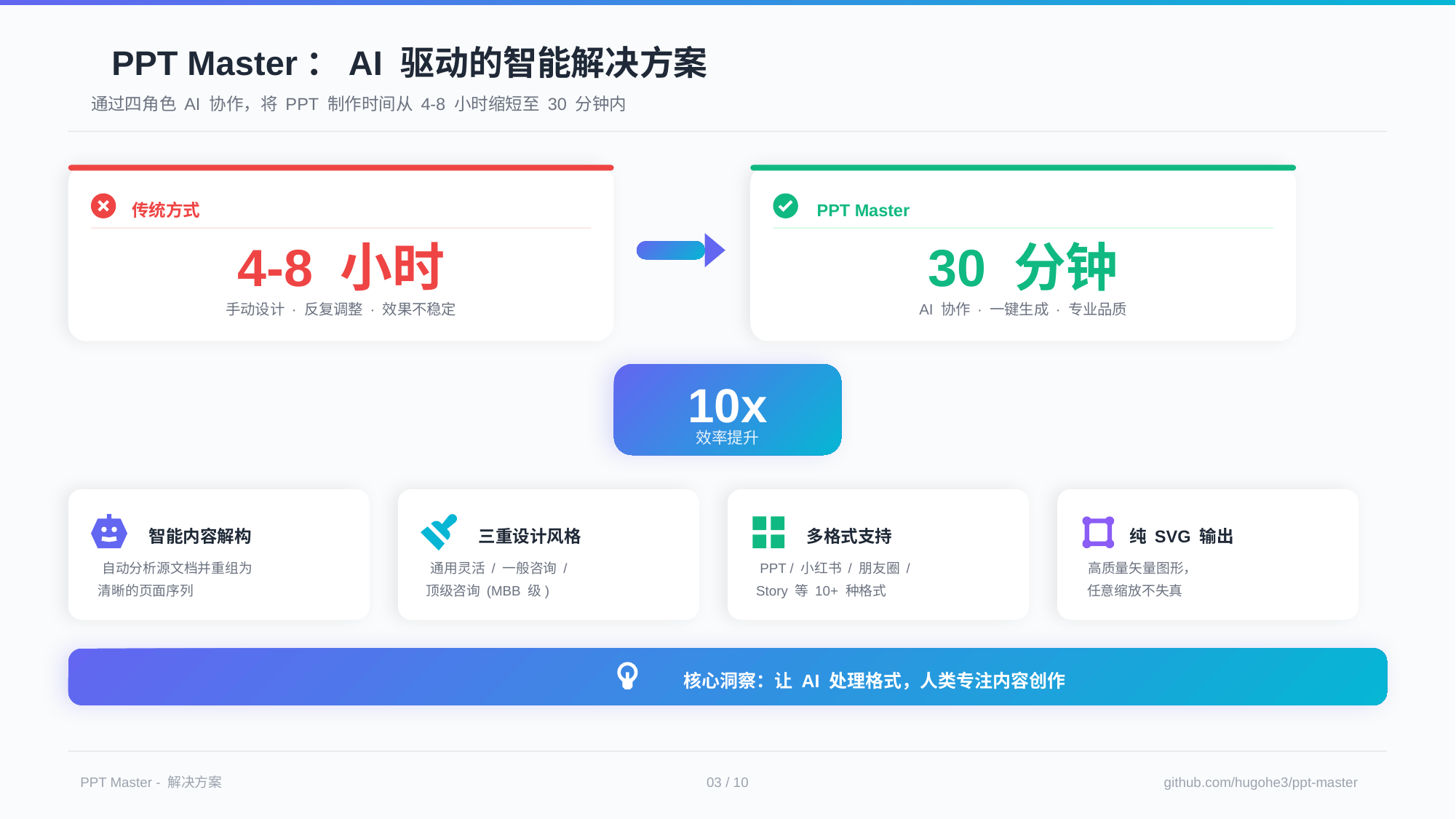

PPT Master：AI 驱动的智能解决方案
通过四角色 AI 协作，将 PPT 制作时间从 4-8 小时缩短至 30 分钟内

PPT Master

30 分钟
AI 协作 · 一键生成 · 专业品质

传统方式

4-8 小时
手动设计 · 反复调整 · 效果不稳定

10x
效率提升

三重设计风格
通用灵活 / 一般咨询 /
顶级咨询 (MBB 级)

多格式支持
PPT / 小红书 / 朋友圈 /
Story 等 10+ 种格式

纯 SVG 输出
高质量矢量图形，
任意缩放不失真

智能内容解构
自动分析源文档并重组为
清晰的页面序列

核心洞察：让 AI 处理格式，人类专注内容创作

PPT Master - 解决方案
03 / 10
github.com/hugohe3/ppt-master